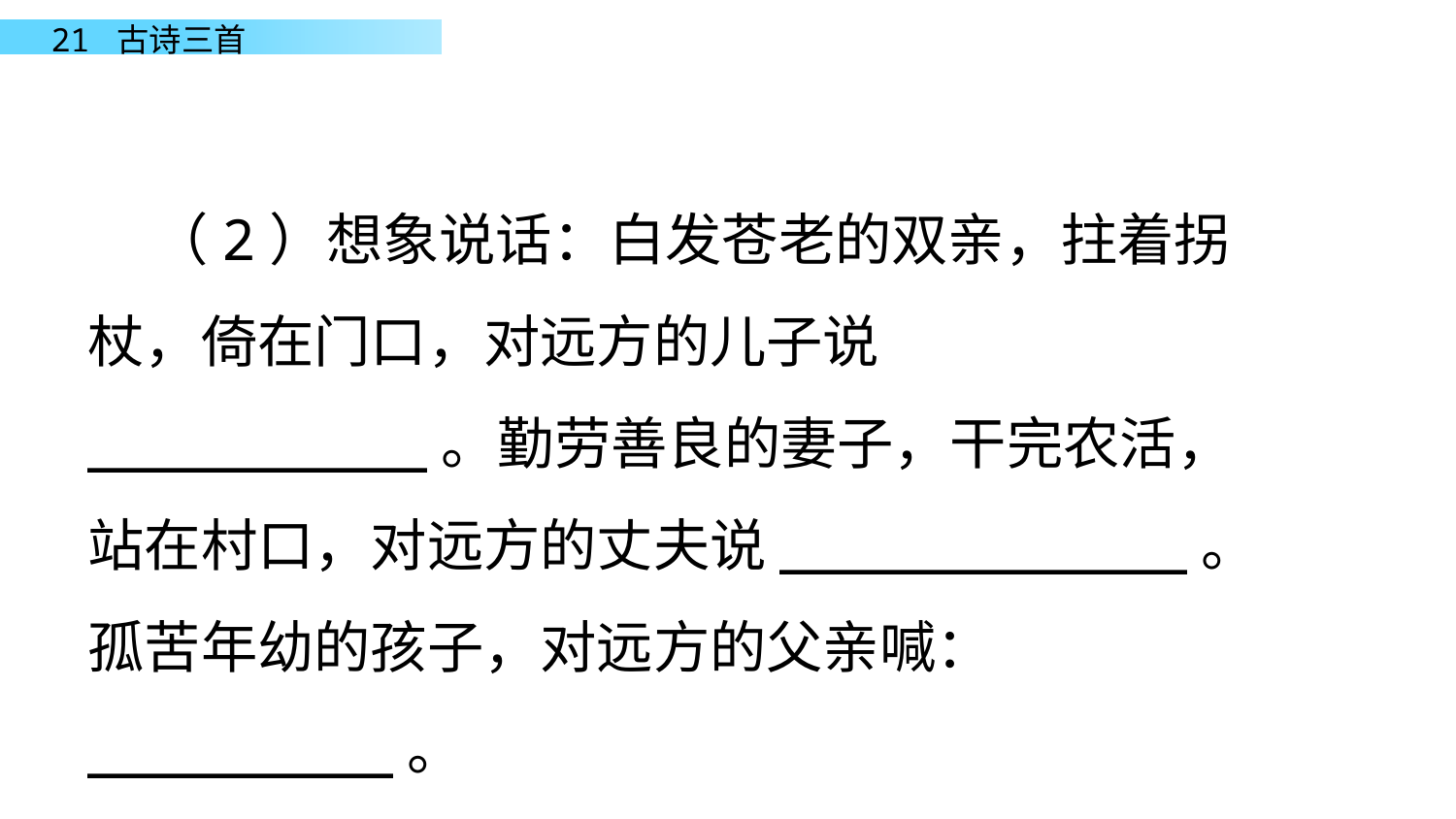

（2）想象说话：白发苍老的双亲，拄着拐杖，倚在门口，对远方的儿子说__________。勤劳善良的妻子，干完农活，站在村口，对远方的丈夫说____________。孤苦年幼的孩子，对远方的父亲喊：_________。